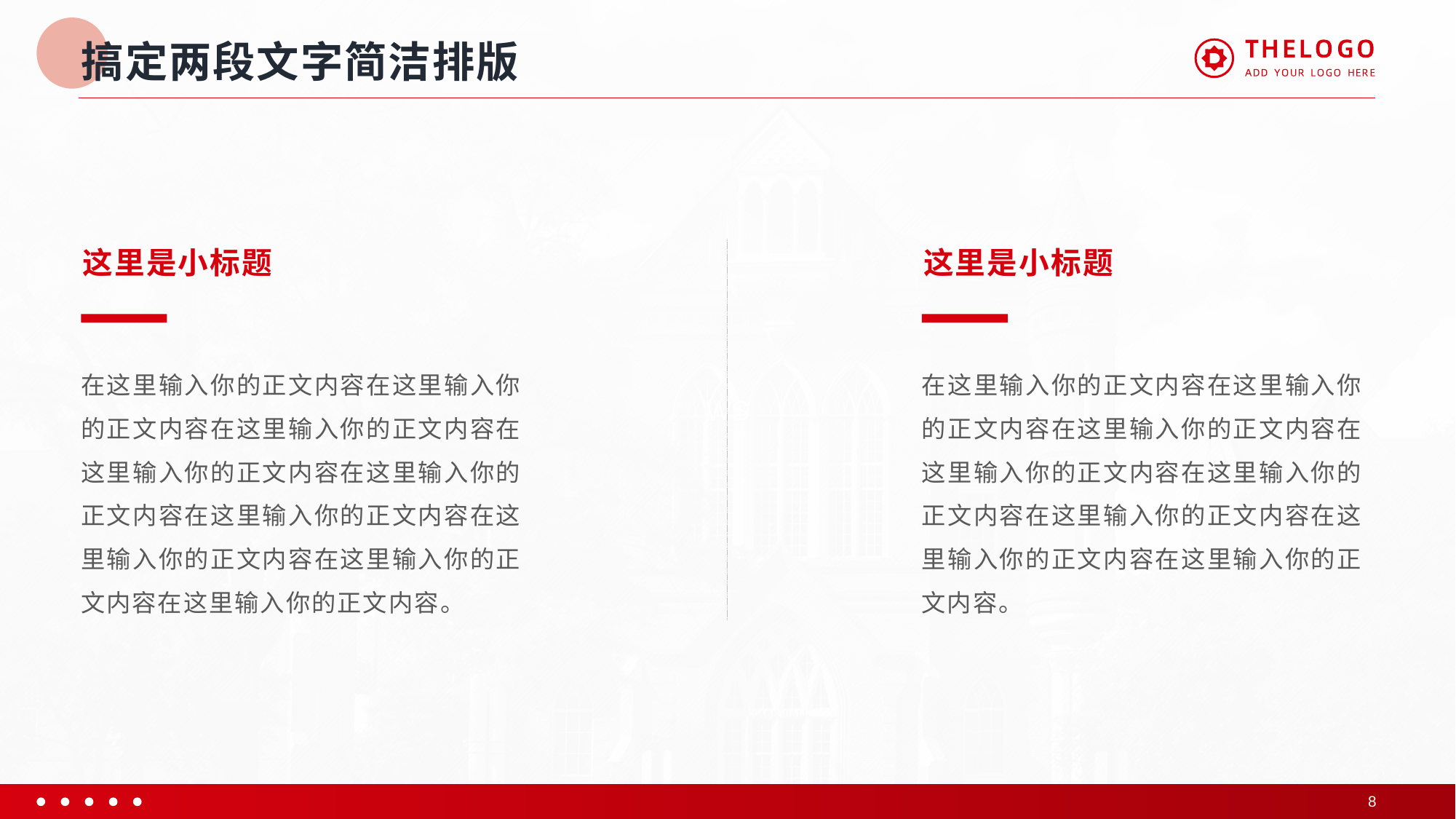

# 搞定两段文字简洁排版
这里是小标题
这里是小标题

在这里输入你的正文内容在这里输入你的正文内容在这里输入你的正文内容在这里输入你的正文内容在这里输入你的正文内容在这里输入你的正文内容在这里输入你的正文内容在这里输入你的正文内容在这里输入你的正文内容。
在这里输入你的正文内容在这里输入你的正文内容在这里输入你的正文内容在这里输入你的正文内容在这里输入你的正文内容在这里输入你的正文内容在这里输入你的正文内容在这里输入你的正文内容。
8